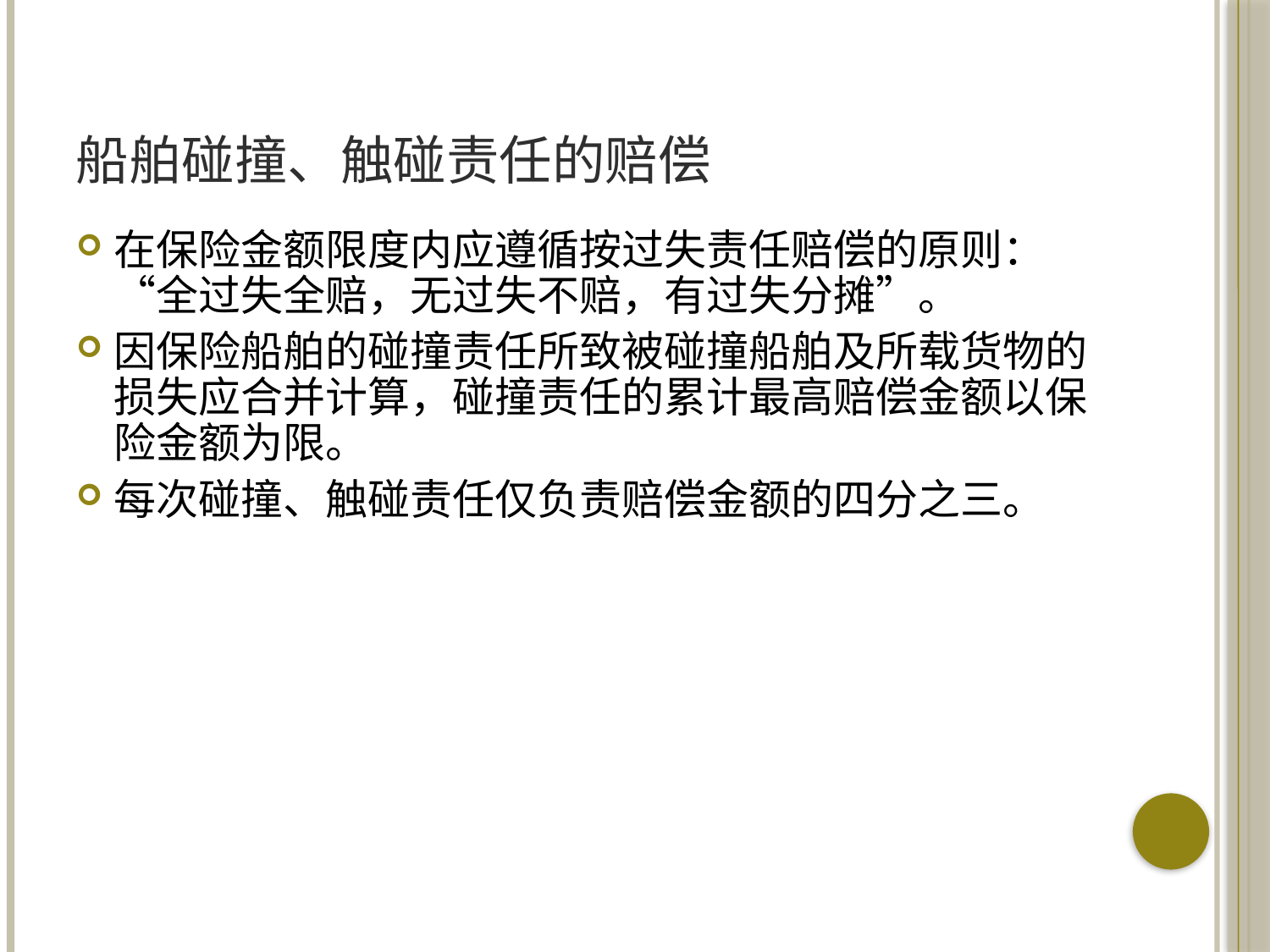

# 船舶碰撞、触碰责任的赔偿
在保险金额限度内应遵循按过失责任赔偿的原则：“全过失全赔，无过失不赔，有过失分摊”。
因保险船舶的碰撞责任所致被碰撞船舶及所载货物的损失应合并计算，碰撞责任的累计最高赔偿金额以保险金额为限。
每次碰撞、触碰责任仅负责赔偿金额的四分之三。